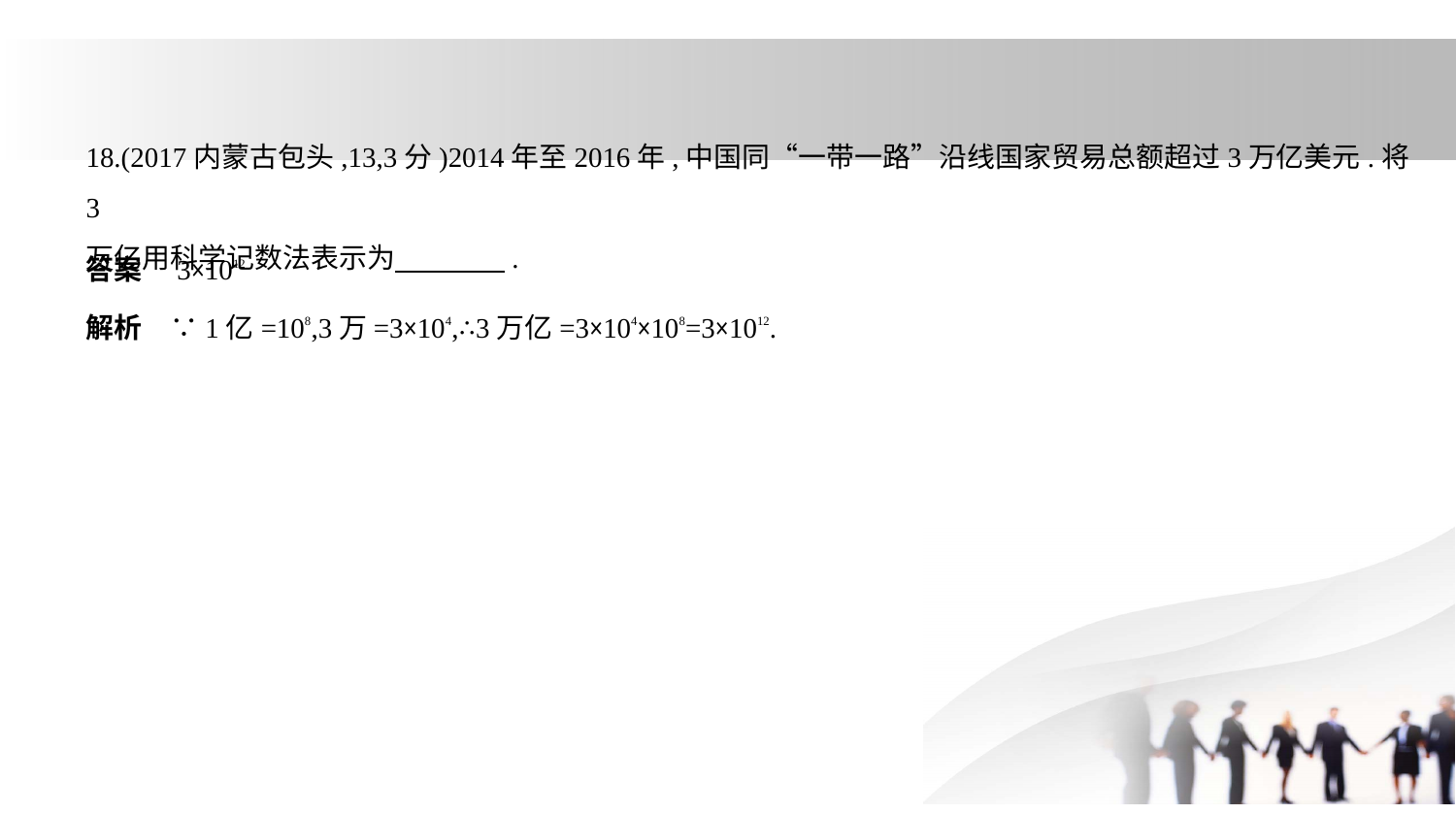

18.(2017内蒙古包头,13,3分)2014年至2016年,中国同“一带一路”沿线国家贸易总额超过3万亿美元.将3
万亿用科学记数法表示为　　　    .
答案　3×1012
解析　∵1亿=108,3万=3×104,∴3万亿=3×104×108=3×1012.